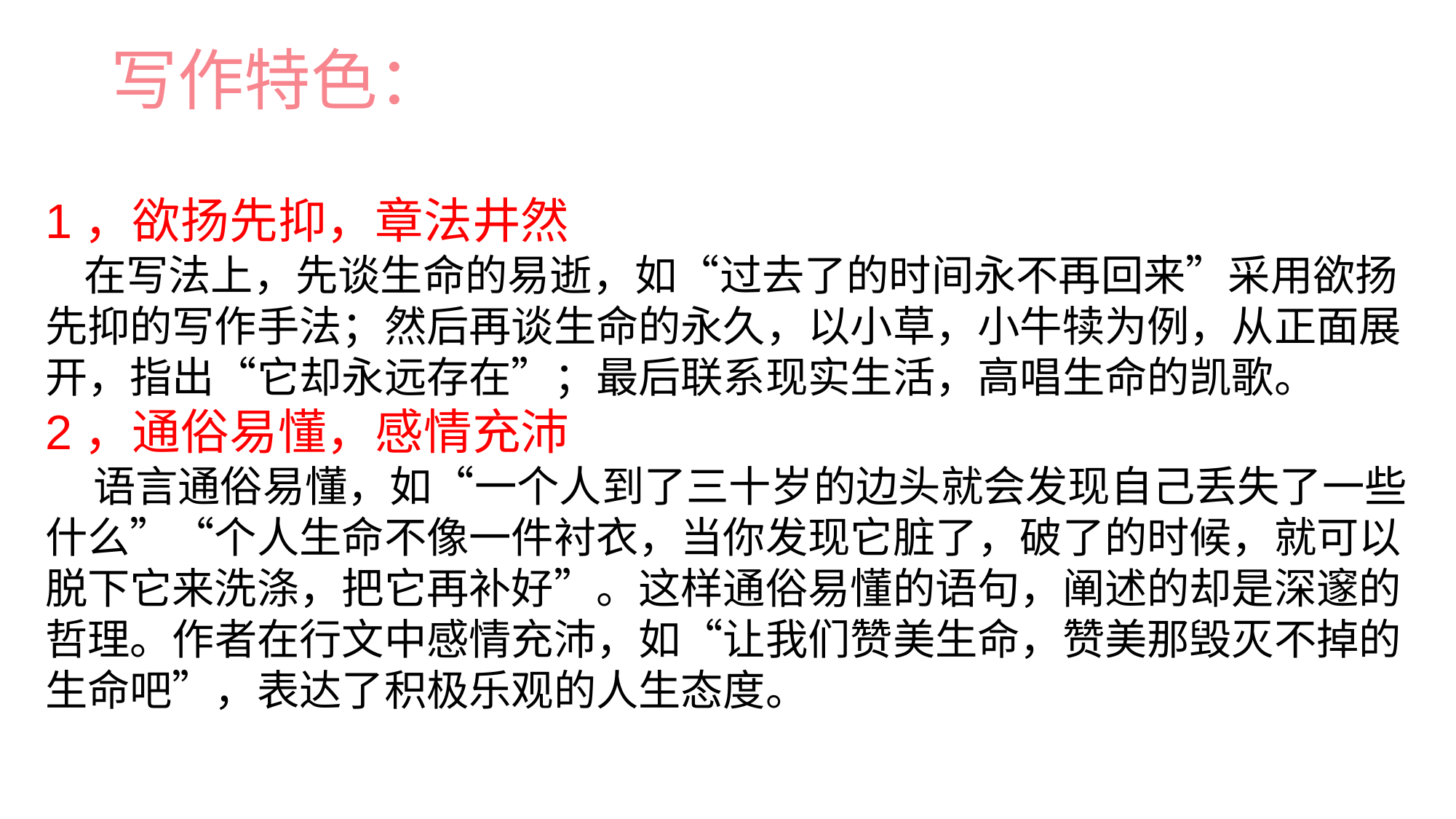

# 写作特色：
1，欲扬先抑，章法井然
   在写法上，先谈生命的易逝，如“过去了的时间永不再回来”采用欲扬先抑的写作手法；然后再谈生命的永久，以小草，小牛犊为例，从正面展开，指出“它却永远存在”；最后联系现实生活，高唱生命的凯歌。
2，通俗易懂，感情充沛
    语言通俗易懂，如“一个人到了三十岁的边头就会发现自己丢失了一些什么”“个人生命不像一件衬衣，当你发现它脏了，破了的时候，就可以脱下它来洗涤，把它再补好”。这样通俗易懂的语句，阐述的却是深邃的哲理。作者在行文中感情充沛，如“让我们赞美生命，赞美那毁灭不掉的生命吧”，表达了积极乐观的人生态度。